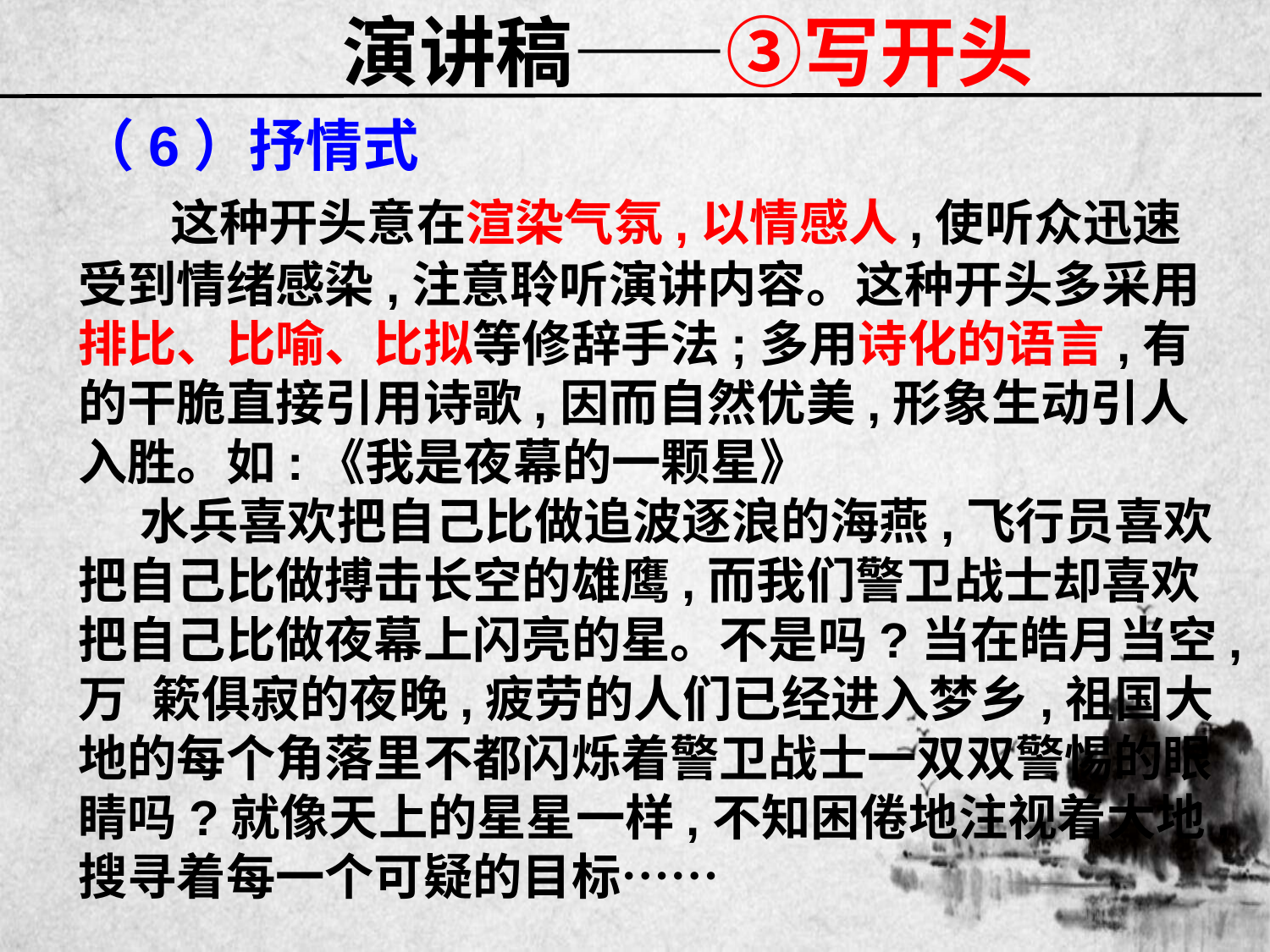

# 演讲稿——③写开头
（6）抒情式
     这种开头意在渲染气氛,以情感人,使听众迅速受到情绪感染,注意聆听演讲内容。这种开头多采用排比、比喻、比拟等修辞手法;多用诗化的语言,有的干脆直接引用诗歌,因而自然优美,形象生动引人入胜。如:《我是夜幕的一颗星》
  水兵喜欢把自己比做追波逐浪的海燕,飞行员喜欢把自己比做搏击长空的雄鹰,而我们警卫战士却喜欢把自己比做夜幕上闪亮的星。不是吗?当在皓月当空,万 簌俱寂的夜晚,疲劳的人们已经进入梦乡,祖国大地的每个角落里不都闪烁着警卫战士一双双警惕的眼睛吗?就像天上的星星一样,不知困倦地注视着大地,搜寻着每一个可疑的目标……